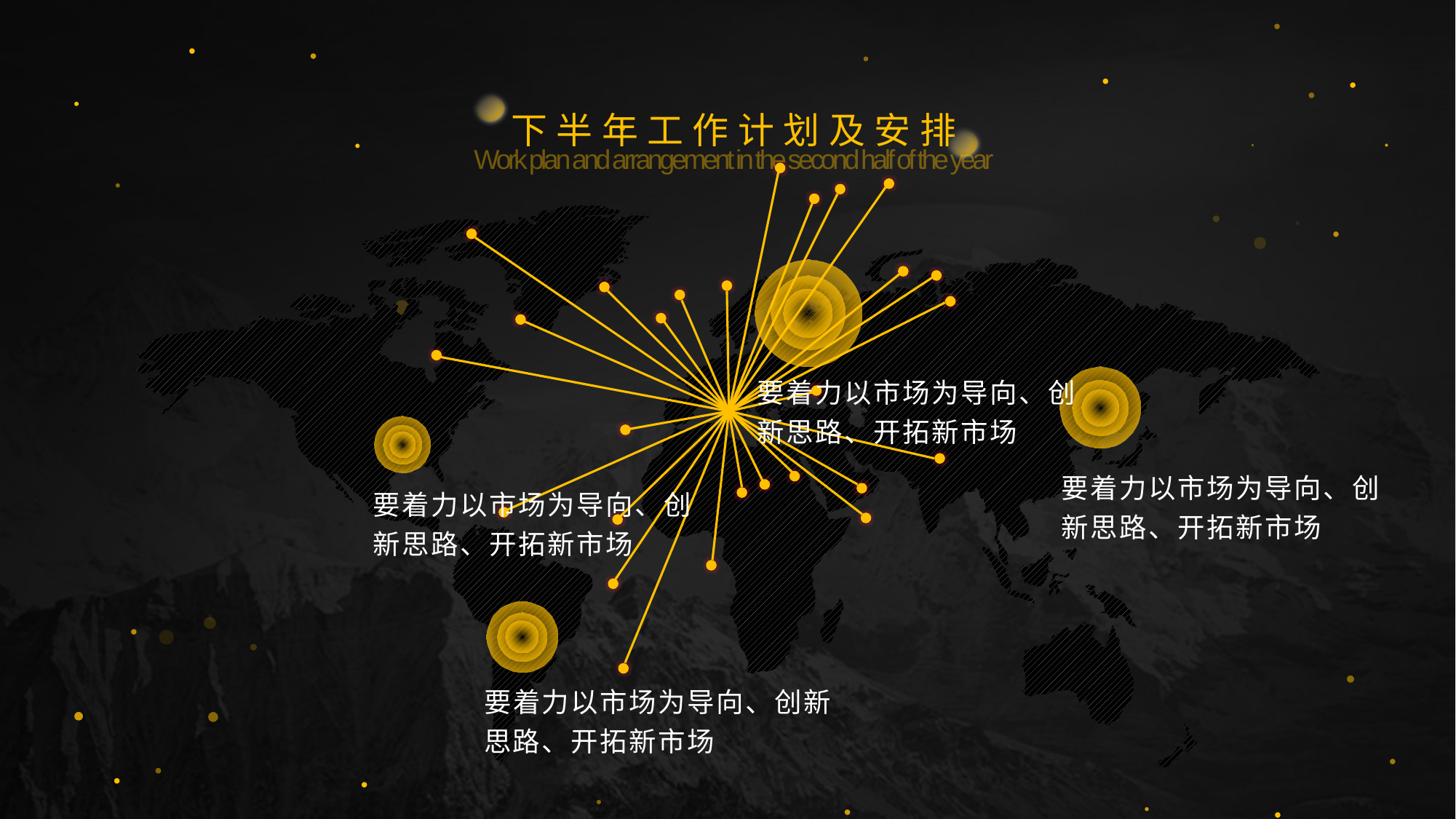

下半年工作计划及安排

Work plan and arrangement in the second half of the year

要着力以市场为导向、创新思路、开拓新市场

要着力以市场为导向、创新思路、开拓新市场

要着力以市场为导向、创新思路、开拓新市场

要着力以市场为导向、创新思路、开拓新市场